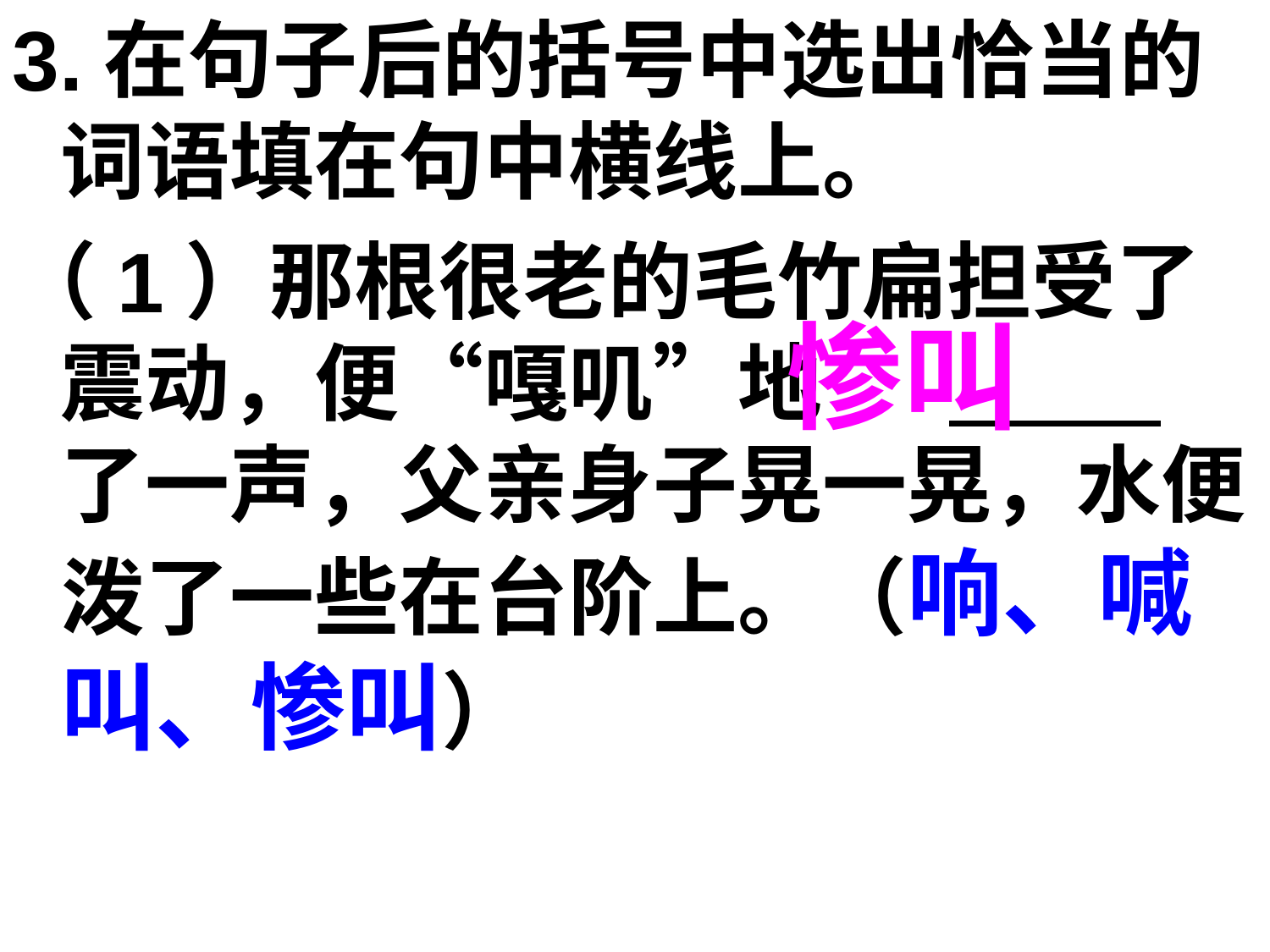

3.在句子后的括号中选出恰当的词语填在句中横线上。
（1）那根很老的毛竹扁担受了震动，便“嘎叽”地	            了一声，父亲身子晃一晃，水便泼了一些在台阶上。（响、喊叫、惨叫）

#
惨叫